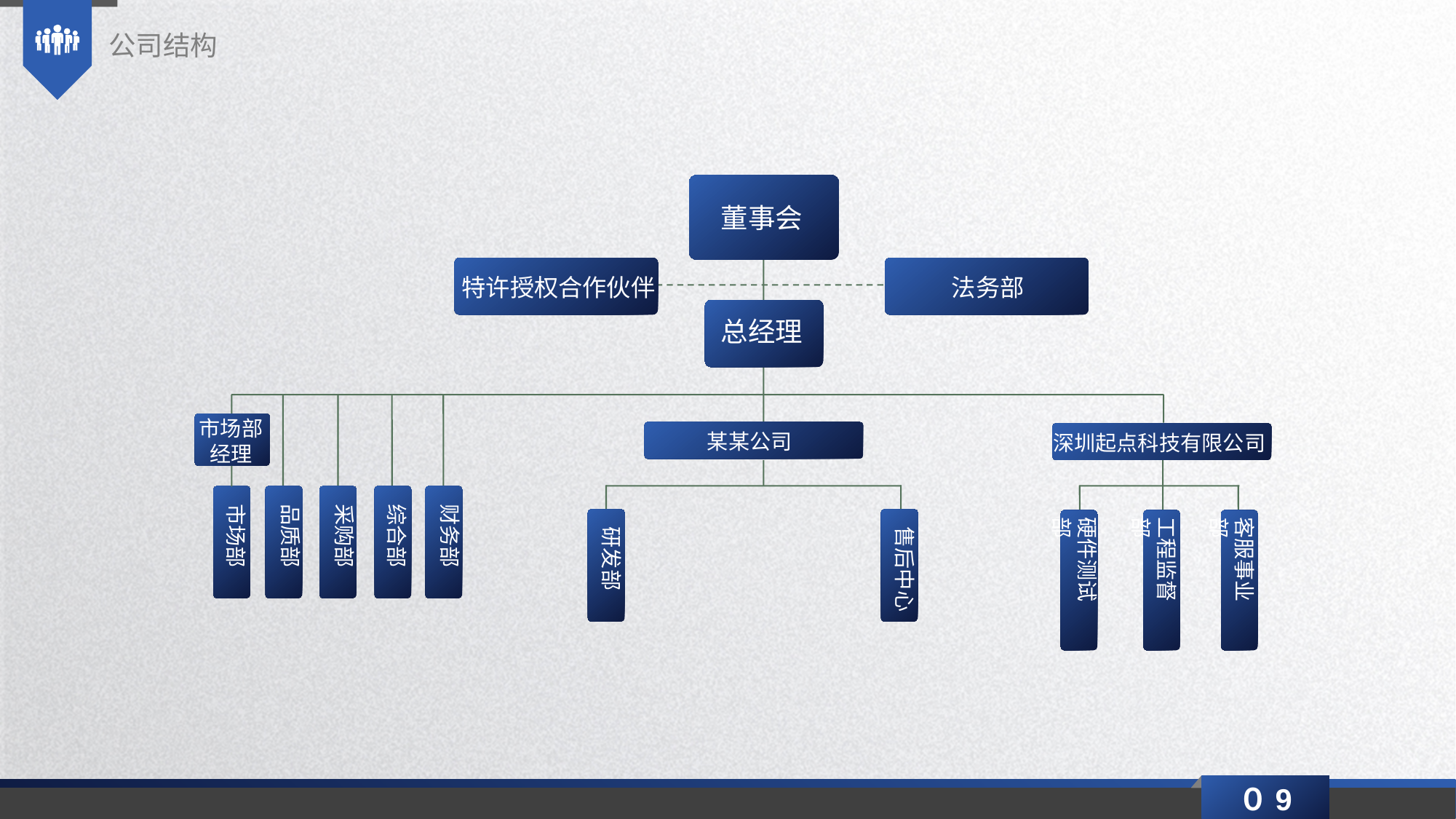

公司结构

董事会

特许授权合作伙伴

法务部

总经理

市场部
经理

某某公司

深圳起点科技有限公司

市场部

品质部

采购部

综合部

财务部
硬件测试部

工程监督部

客服事业部

研发部

售后中心

０9

PPT模板下载：www.1ppt.com/moban/     行业PPT模板：www.1ppt.com/hangye/
节日PPT模板：www.1ppt.com/jieri/           PPT素材下载：www.1ppt.com/sucai/
PPT背景图片：www.1ppt.com/beijing/      PPT图表下载：www.1ppt.com/tubiao/
优秀PPT下载：www.1ppt.com/xiazai/        PPT教程： www.1ppt.com/powerpoint/
Word教程： www.1ppt.com/word/              Excel教程：www.1ppt.com/excel/
资料下载：www.1ppt.com/ziliao/                PPT课件下载：www.1ppt.com/kejian/
范文下载：www.1ppt.com/fanwen/             试卷下载：www.1ppt.com/shiti/
教案下载：www.1ppt.com/jiaoan/
字体下载：www.1ppt.com/ziti/